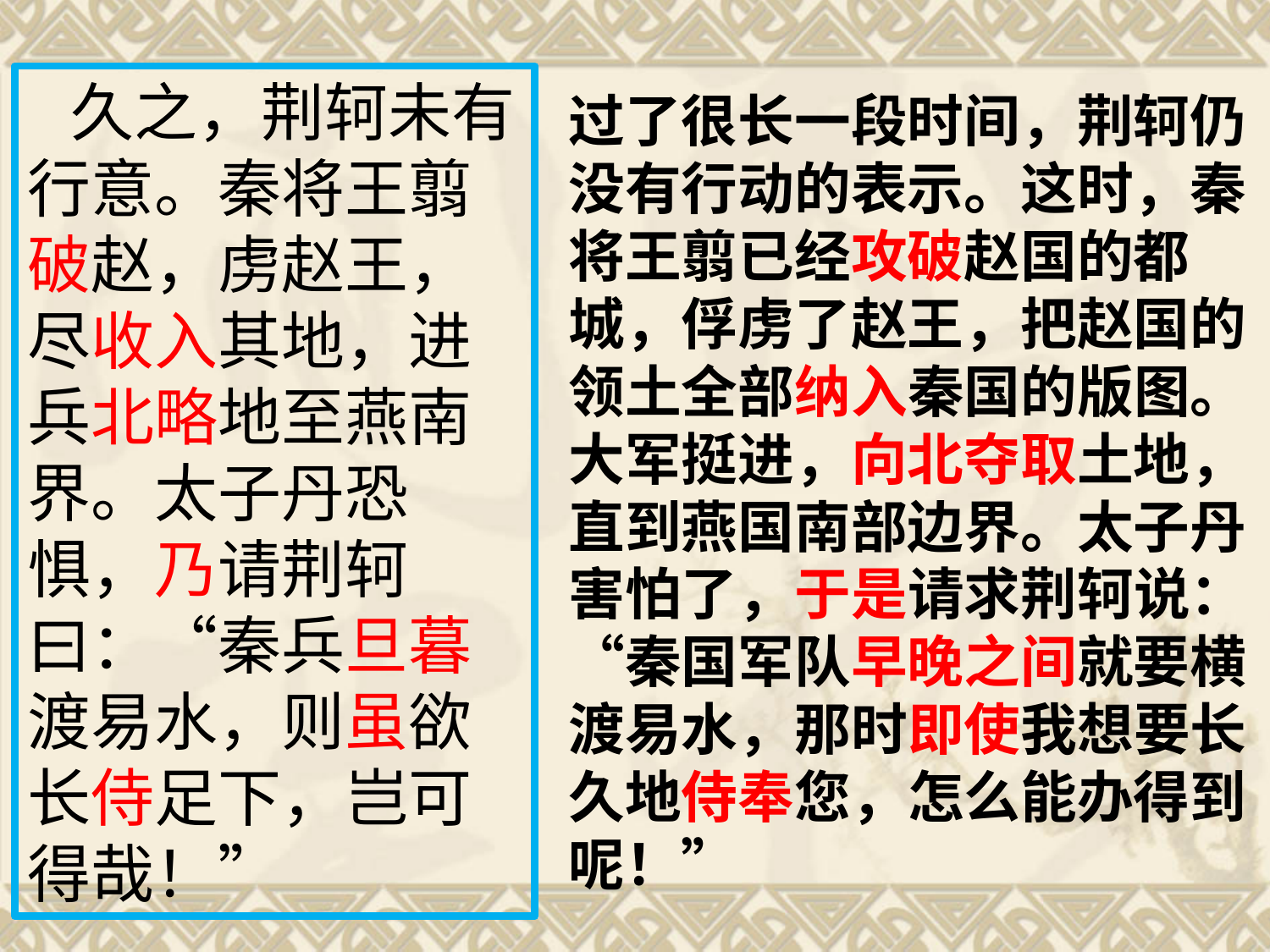

久之，荆轲未有行意。秦将王翦破赵，虏赵王，尽收入其地，进兵北略地至燕南界。太子丹恐惧，乃请荆轲曰：“秦兵旦暮渡易水，则虽欲长侍足下，岂可得哉！”
过了很长一段时间，荆轲仍没有行动的表示。这时，秦将王翦已经攻破赵国的都城，俘虏了赵王，把赵国的领土全部纳入秦国的版图。大军挺进，向北夺取土地，直到燕国南部边界。太子丹害怕了，于是请求荆轲说：“秦国军队早晚之间就要横渡易水，那时即使我想要长久地侍奉您，怎么能办得到呢！”